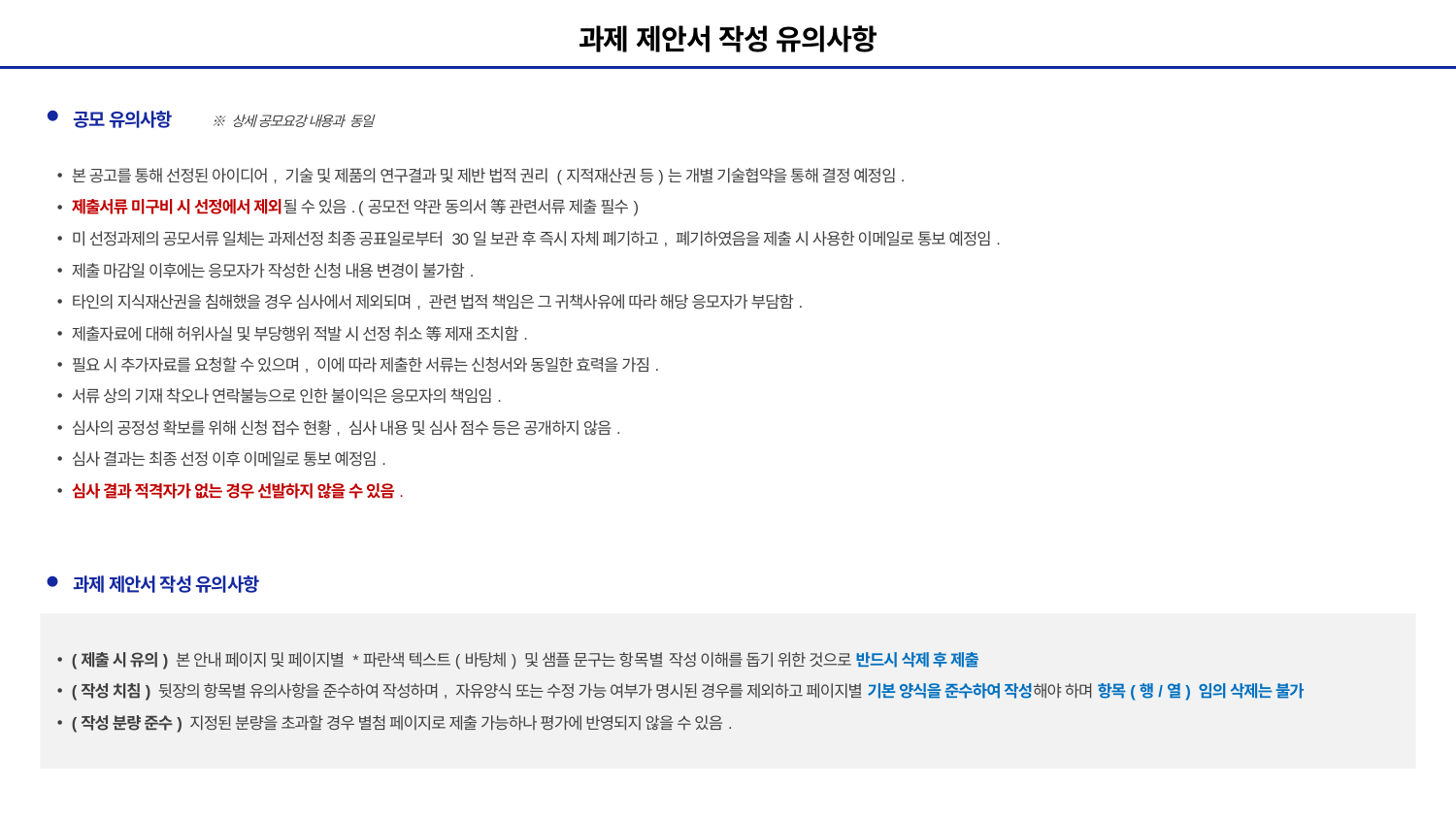

과제 제안서 작성 유의사항
 공모 유의사항
 ※ 상세 공모요강 내용과  동일
본 공고를 통해 선정된 아이디어, 기술 및 제품의 연구결과 및 제반 법적 권리 (지적재산권 등)는 개별 기술협약을 통해 결정 예정임.
제출서류 미구비 시 선정에서 제외될 수 있음. (공모전 약관 동의서 等 관련서류 제출 필수)
미 선정과제의 공모서류 일체는 과제선정 최종 공표일로부터 30일 보관 후 즉시 자체 폐기하고, 폐기하였음을 제출 시 사용한 이메일로 통보 예정임.
제출 마감일 이후에는 응모자가 작성한 신청 내용 변경이 불가함.
타인의 지식재산권을 침해했을 경우 심사에서 제외되며, 관련 법적 책임은 그 귀책사유에 따라 해당 응모자가 부담함.
제출자료에 대해 허위사실 및 부당행위 적발 시 선정 취소 等 제재 조치함.
필요 시 추가자료를 요청할 수 있으며, 이에 따라 제출한 서류는 신청서와 동일한 효력을 가짐.
서류 상의 기재 착오나 연락불능으로 인한 불이익은 응모자의 책임임.
심사의 공정성 확보를 위해 신청 접수 현황, 심사 내용 및 심사 점수 등은 공개하지 않음.
심사 결과는 최종 선정 이후 이메일로 통보 예정임.
심사 결과 적격자가 없는 경우 선발하지 않을 수 있음.
 과제 제안서 작성 유의사항
(제출 시 유의) 본 안내 페이지 및 페이지별 *파란색 텍스트(바탕체) 및 샘플 문구는 항목별 작성 이해를 돕기 위한 것으로 반드시 삭제 후 제출
(작성 치침) 뒷장의 항목별 유의사항을 준수하여 작성하며, 자유양식 또는 수정 가능 여부가 명시된 경우를 제외하고 페이지별 기본 양식을 준수하여 작성해야 하며 항목(행/열) 임의 삭제는 불가
(작성 분량 준수) 지정된 분량을 초과할 경우 별첨 페이지로 제출 가능하나 평가에 반영되지 않을 수 있음.